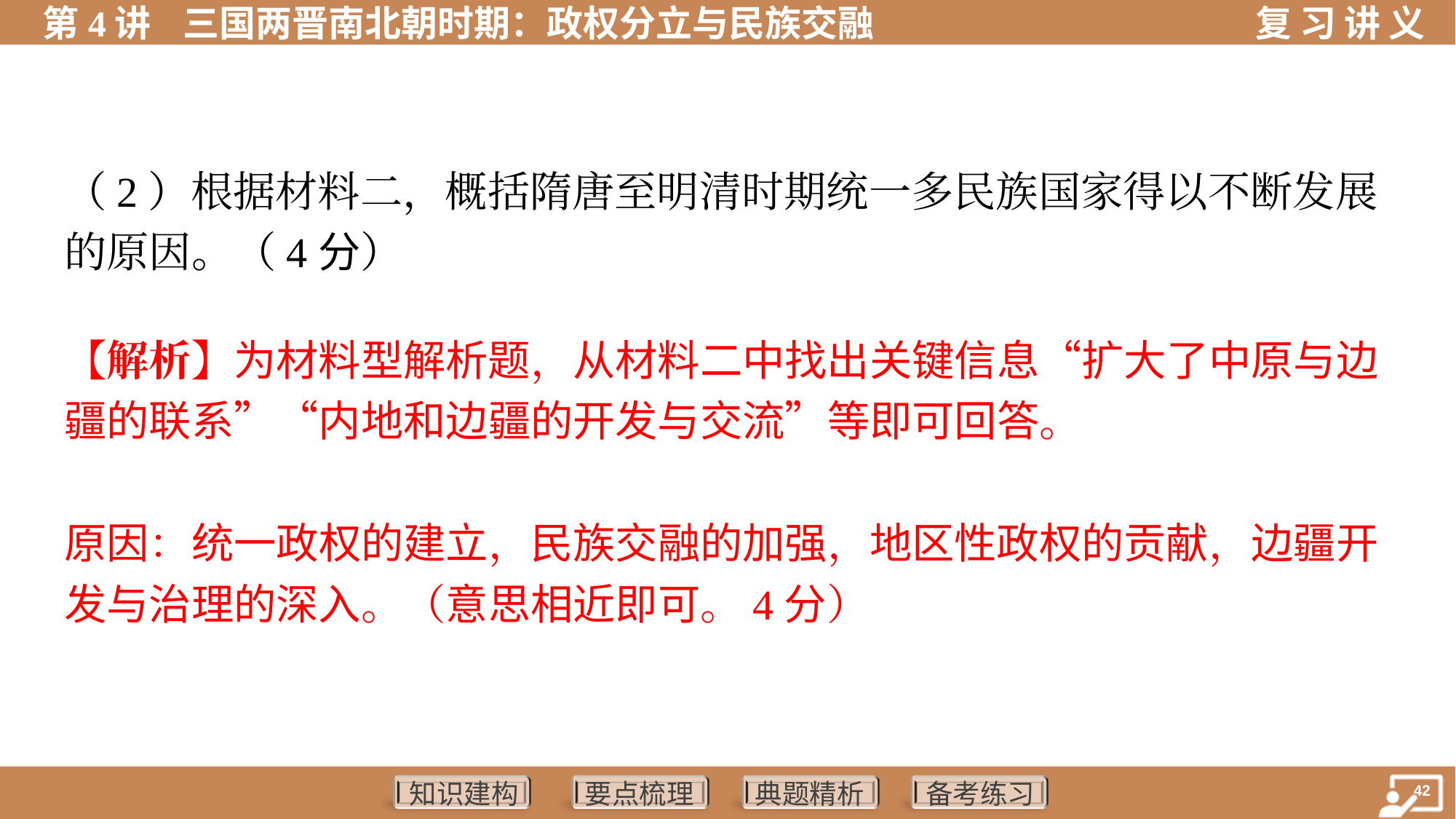

（2）根据材料二，概括隋唐至明清时期统一多民族国家得以不断发展
的原因。（4分）
【解析】为材料型解析题，从材料二中找出关键信息“扩大了中原与边
疆的联系”“内地和边疆的开发与交流”等即可回答。
原因：统一政权的建立，民族交融的加强，地区性政权的贡献，边疆开
发与治理的深入。（意思相近即可。4分）